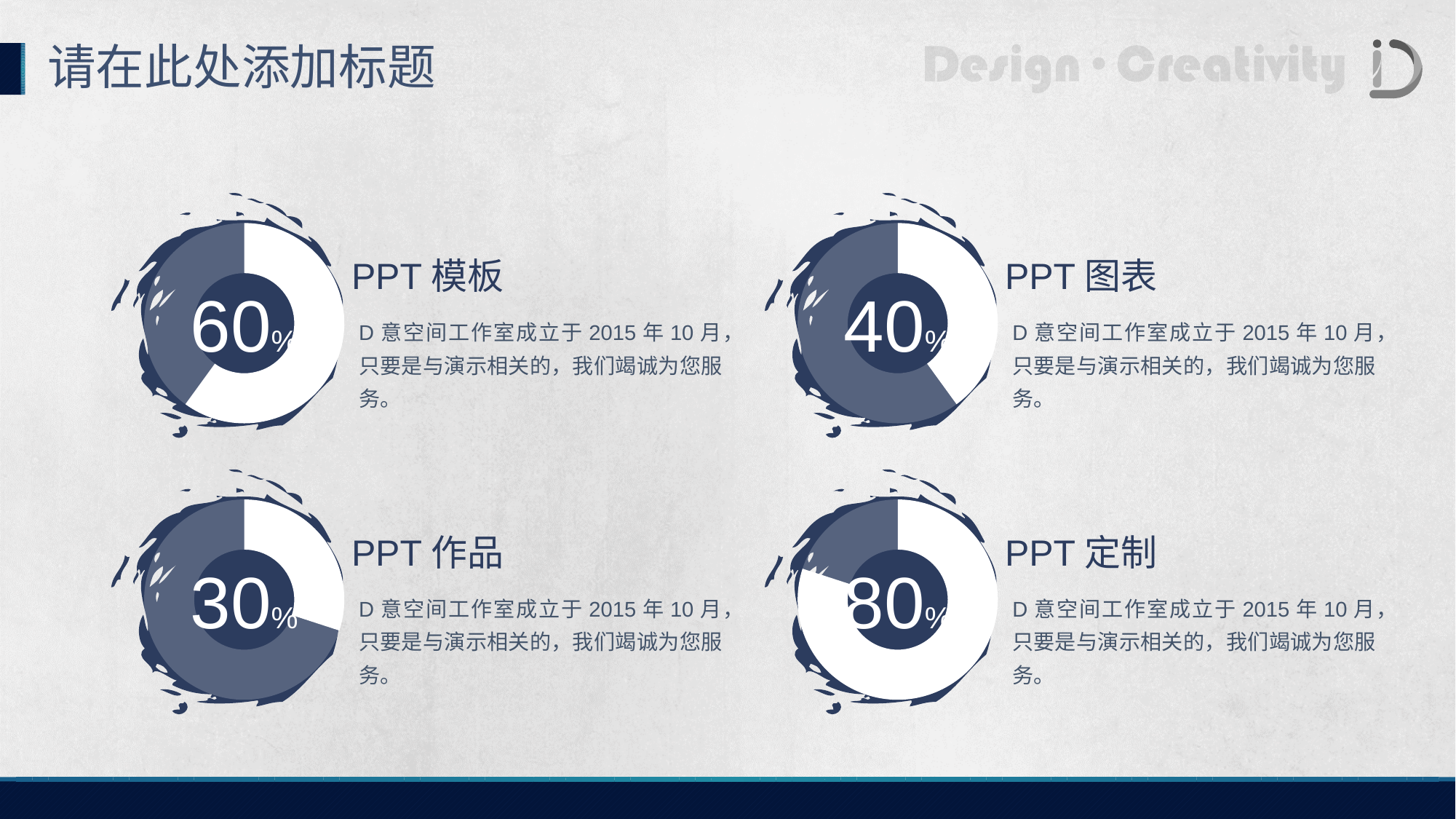

请在此处添加标题

### Chart

| Category | 销售额 |
|---|---|
| 数据 | 0.6000000000000001 |
| 辅助 | 0.4 |

### Chart

| Category | 销售额 |
|---|---|
| 数据 | 0.4 |
| 辅助 | 0.6000000000000001 |
PPT模板
PPT图表
60%
40%
D意空间工作室成立于2015年10月，只要是与演示相关的，我们竭诚为您服务。
D意空间工作室成立于2015年10月，只要是与演示相关的，我们竭诚为您服务。

### Chart

| Category | 销售额 |
|---|---|
| 数据 | 0.30000000000000004 |
| 辅助 | 0.7000000000000001 |

### Chart

| Category | 销售额 |
|---|---|
| 数据 | 0.8 |
| 辅助 | 0.19999999999999998 |
PPT作品
PPT定制
30%
80%
D意空间工作室成立于2015年10月，只要是与演示相关的，我们竭诚为您服务。
D意空间工作室成立于2015年10月，只要是与演示相关的，我们竭诚为您服务。